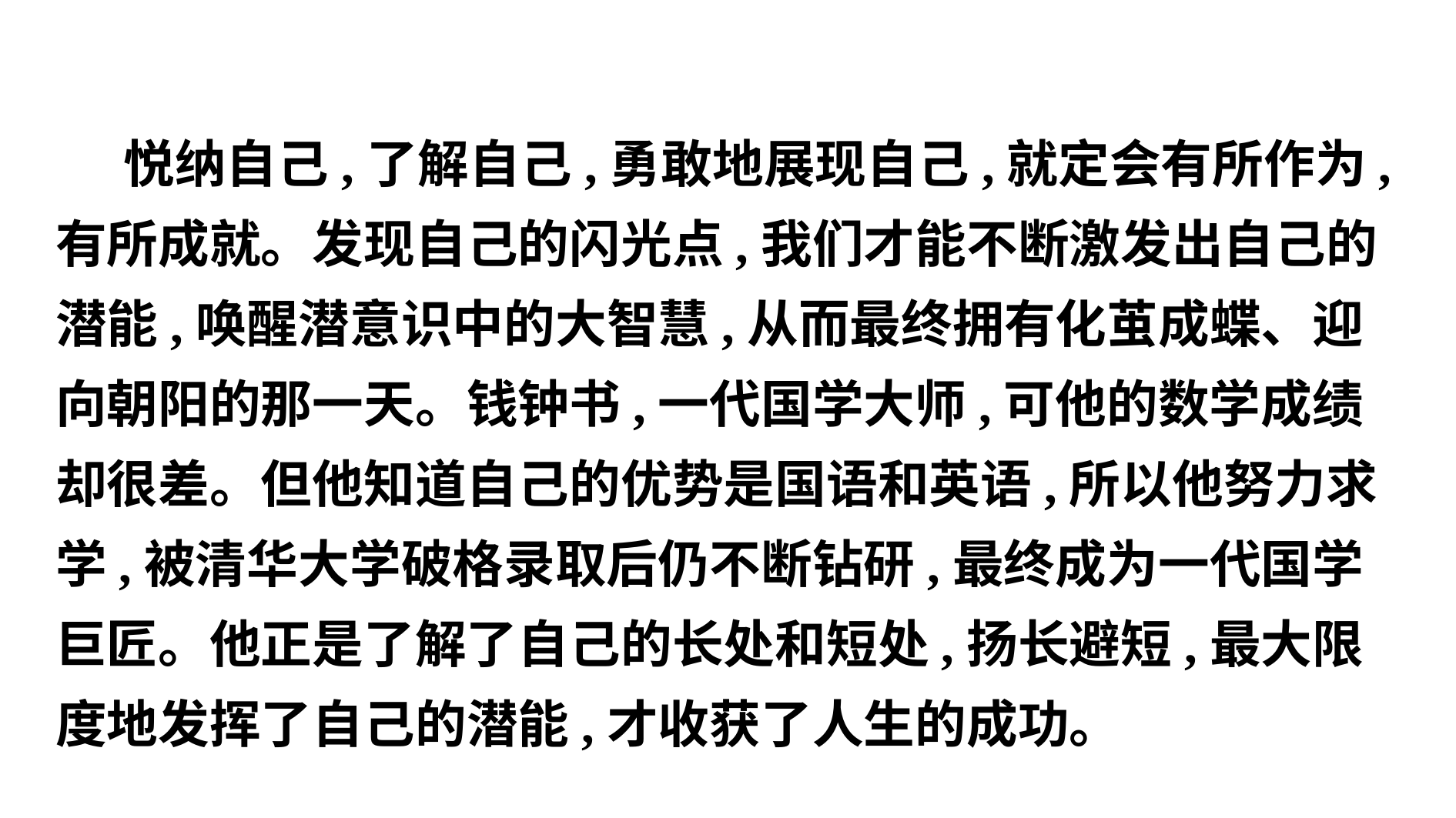

悦纳自己,了解自己,勇敢地展现自己,就定会有所作为,有所成就。发现自己的闪光点,我们才能不断激发出自己的潜能,唤醒潜意识中的大智慧,从而最终拥有化茧成蝶、迎向朝阳的那一天。钱钟书,一代国学大师,可他的数学成绩却很差。但他知道自己的优势是国语和英语,所以他努力求学,被清华大学破格录取后仍不断钻研,最终成为一代国学巨匠。他正是了解了自己的长处和短处,扬长避短,最大限度地发挥了自己的潜能,才收获了人生的成功。